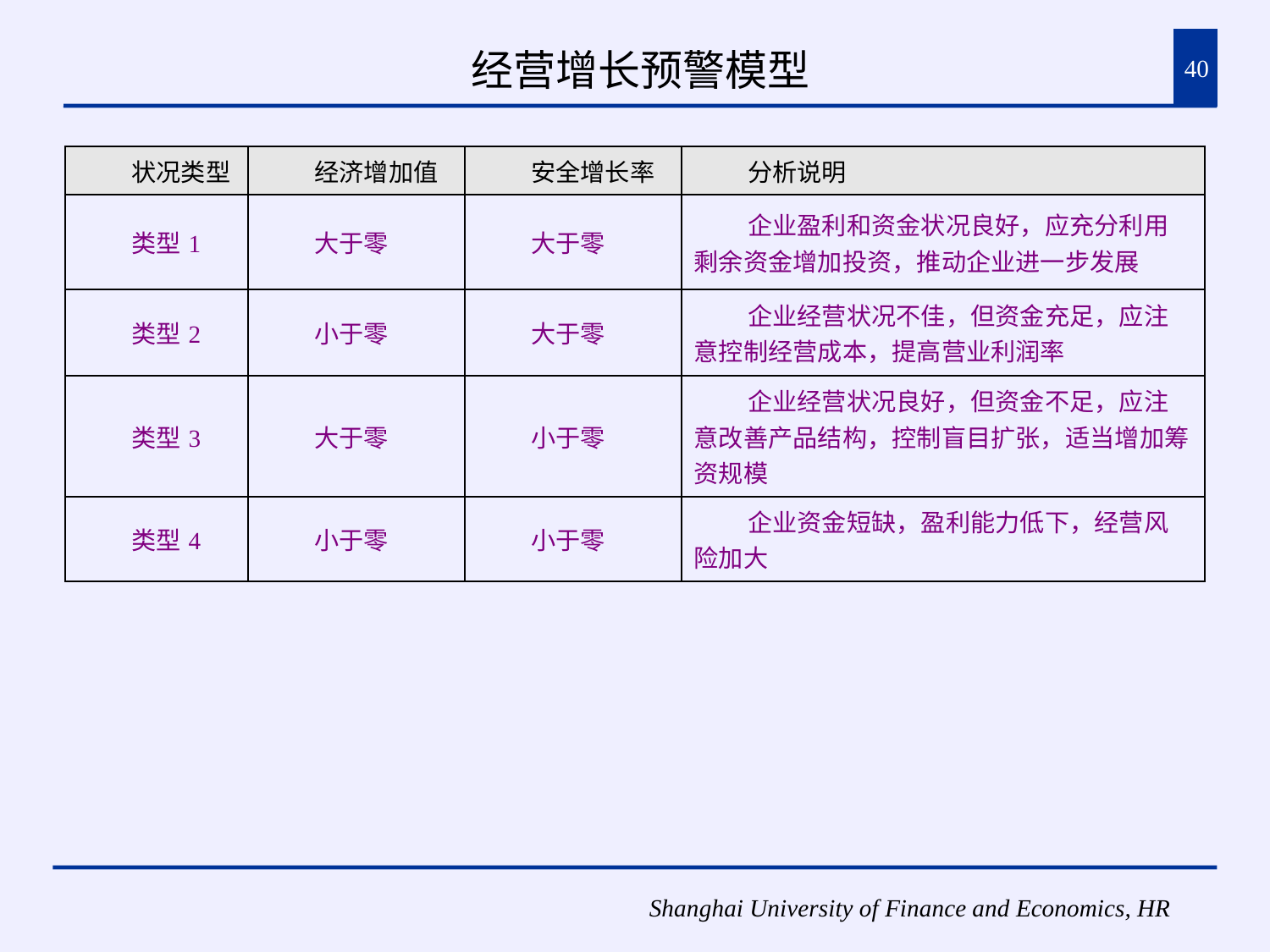

# 经营增长预警模型
40
| 状况类型 | 经济增加值 | 安全增长率 | 分析说明 |
| --- | --- | --- | --- |
| 类型1 | 大于零 | 大于零 | 企业盈利和资金状况良好，应充分利用剩余资金增加投资，推动企业进一步发展 |
| 类型2 | 小于零 | 大于零 | 企业经营状况不佳，但资金充足，应注意控制经营成本，提高营业利润率 |
| 类型3 | 大于零 | 小于零 | 企业经营状况良好，但资金不足，应注意改善产品结构，控制盲目扩张，适当增加筹资规模 |
| 类型4 | 小于零 | 小于零 | 企业资金短缺，盈利能力低下，经营风险加大 |